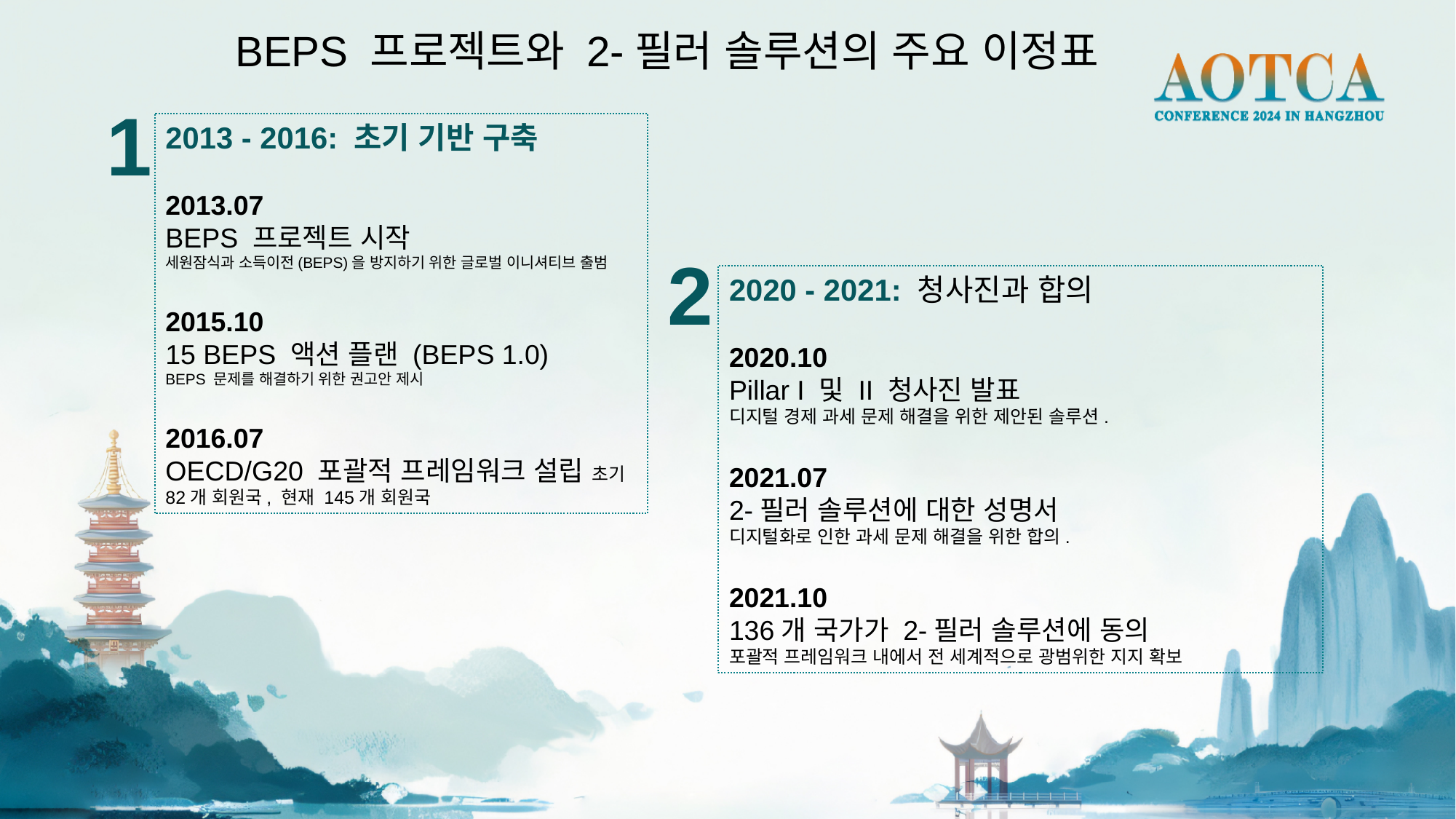

BEPS 프로젝트와 2-필러 솔루션의 주요 이정표
1
2013 - 2016: 초기 기반 구축

2013.07
BEPS 프로젝트 시작
세원잠식과 소득이전(BEPS)을 방지하기 위한 글로벌 이니셔티브 출범

2015.10
15 BEPS 액션 플랜 (BEPS 1.0)
BEPS 문제를 해결하기 위한 권고안 제시

2016.07
OECD/G20 포괄적 프레임워크 설립 초기 82개 회원국, 현재 145개 회원국
2
2020 - 2021: 청사진과 합의

2020.10
Pillar I 및 II 청사진 발표
디지털 경제 과세 문제 해결을 위한 제안된 솔루션.

2021.07
2-필러 솔루션에 대한 성명서
디지털화로 인한 과세 문제 해결을 위한 합의.

2021.10
136개 국가가 2-필러 솔루션에 동의
포괄적 프레임워크 내에서 전 세계적으로 광범위한 지지 확보